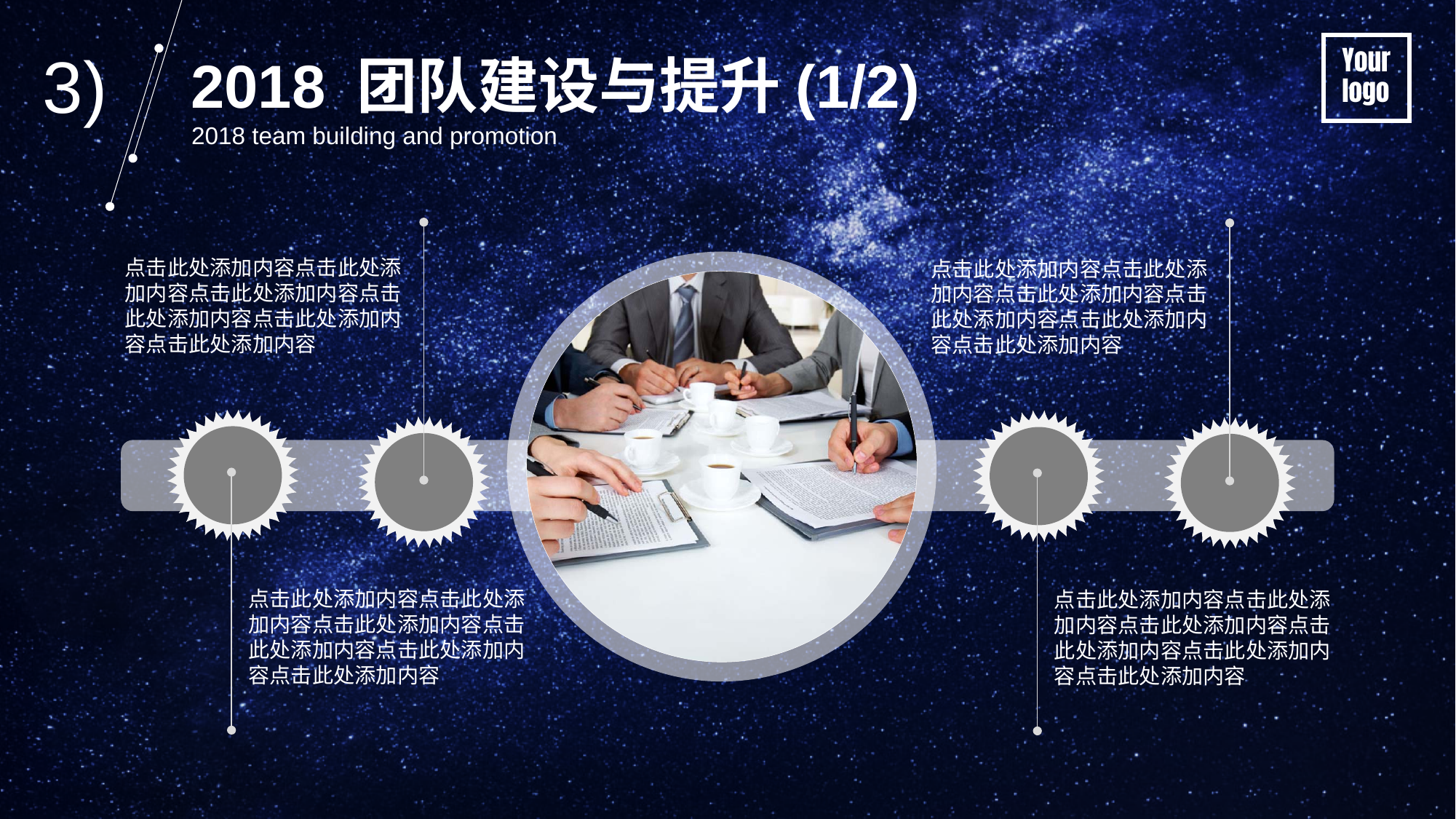

3)
2018 团队建设与提升(1/2)
2018 team building and promotion
点击此处添加内容点击此处添加内容点击此处添加内容点击此处添加内容点击此处添加内容点击此处添加内容
点击此处添加内容点击此处添加内容点击此处添加内容点击此处添加内容点击此处添加内容点击此处添加内容

点击此处添加内容点击此处添加内容点击此处添加内容点击此处添加内容点击此处添加内容点击此处添加内容
点击此处添加内容点击此处添加内容点击此处添加内容点击此处添加内容点击此处添加内容点击此处添加内容
.